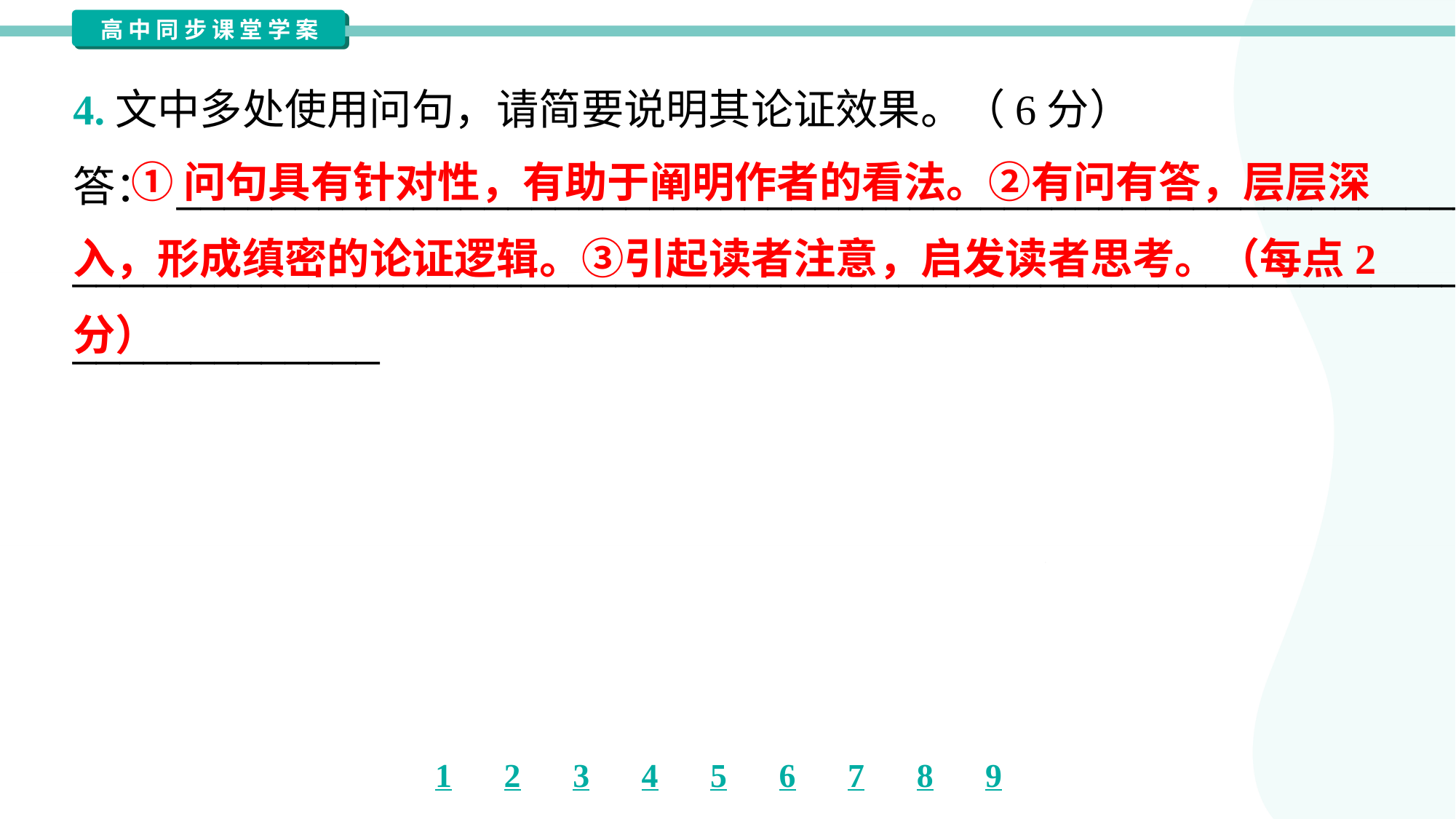

4.文中多处使用问句，请简要说明其论证效果。（6分）
答： ________________________________________________________
_____________________________________________________________
_____________
      ①问句具有针对性，有助于阐明作者的看法。②有问有答，层层深入，形成缜密的论证逻辑。③引起读者注意，启发读者思考。（每点2分）